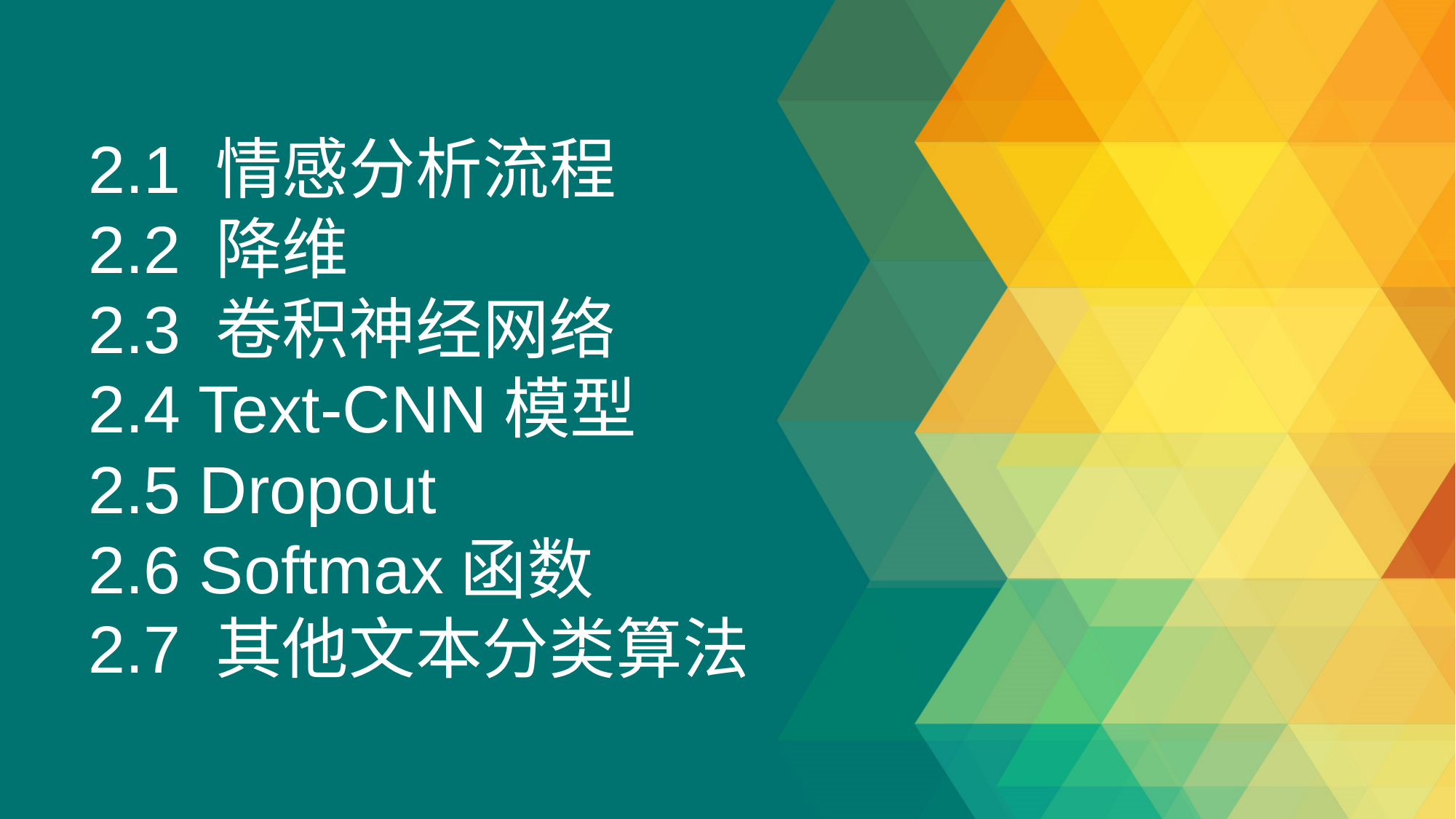

2.1 情感分析流程
2.2 降维
2.3 卷积神经网络
2.4 Text-CNN模型
2.5 Dropout
2.6 Softmax函数
2.7 其他文本分类算法